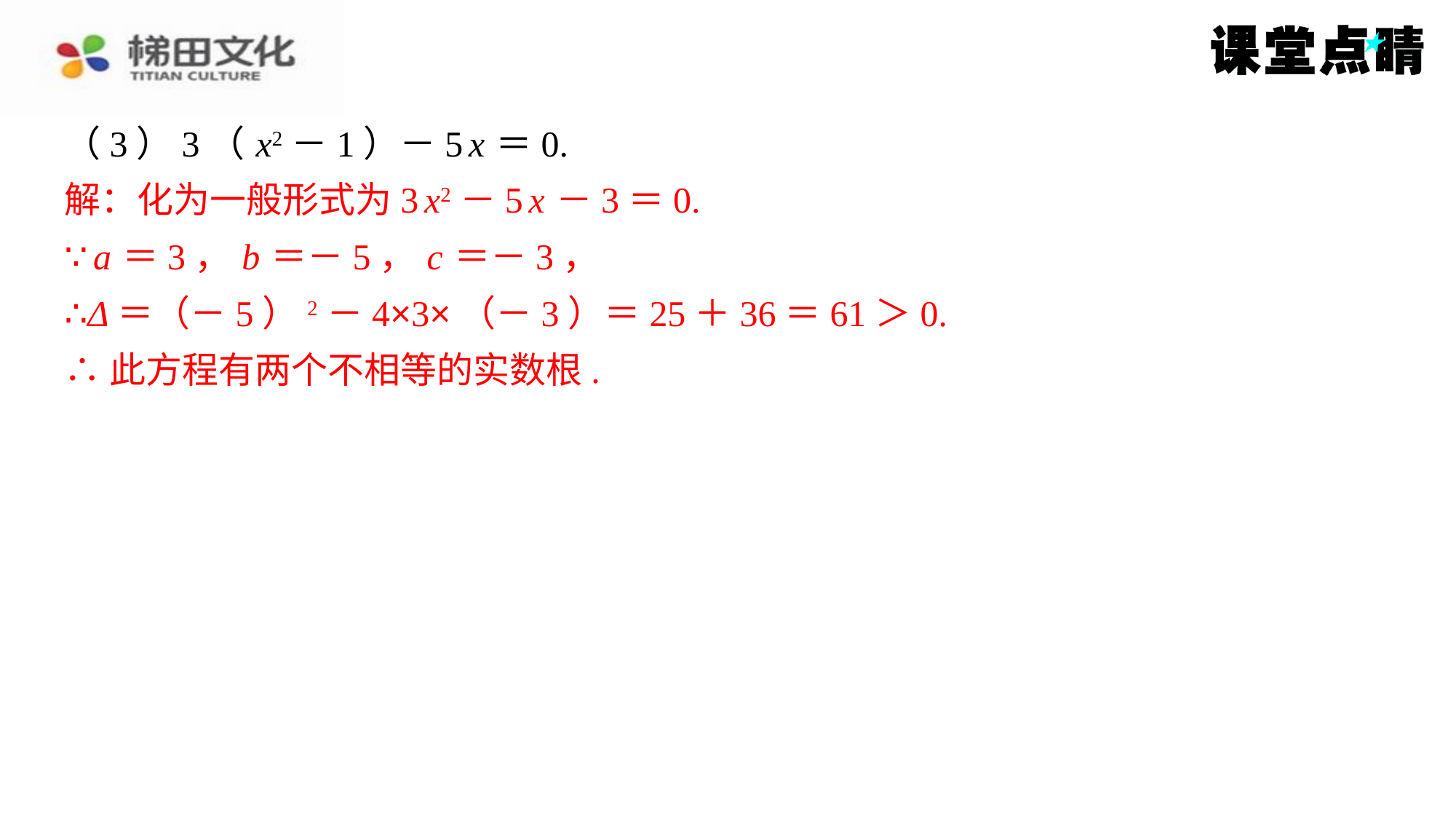

（3）3（ x2－1）－5 x ＝0.
解：化为一般形式为3 x2－5 x －3＝0.
∵ a ＝3， b ＝－5， c ＝－3，
∴Δ＝（－5）2－4×3×（－3）＝25＋36＝61＞0.
∴此方程有两个不相等的实数根.
解：化为一般形式为3 x2－5 x －3＝0.
∵ a ＝3， b ＝－5， c ＝－3，
∴Δ＝（－5）2－4×3×（－3）＝25＋36＝61＞0.
∴此方程有两个不相等的实数根.